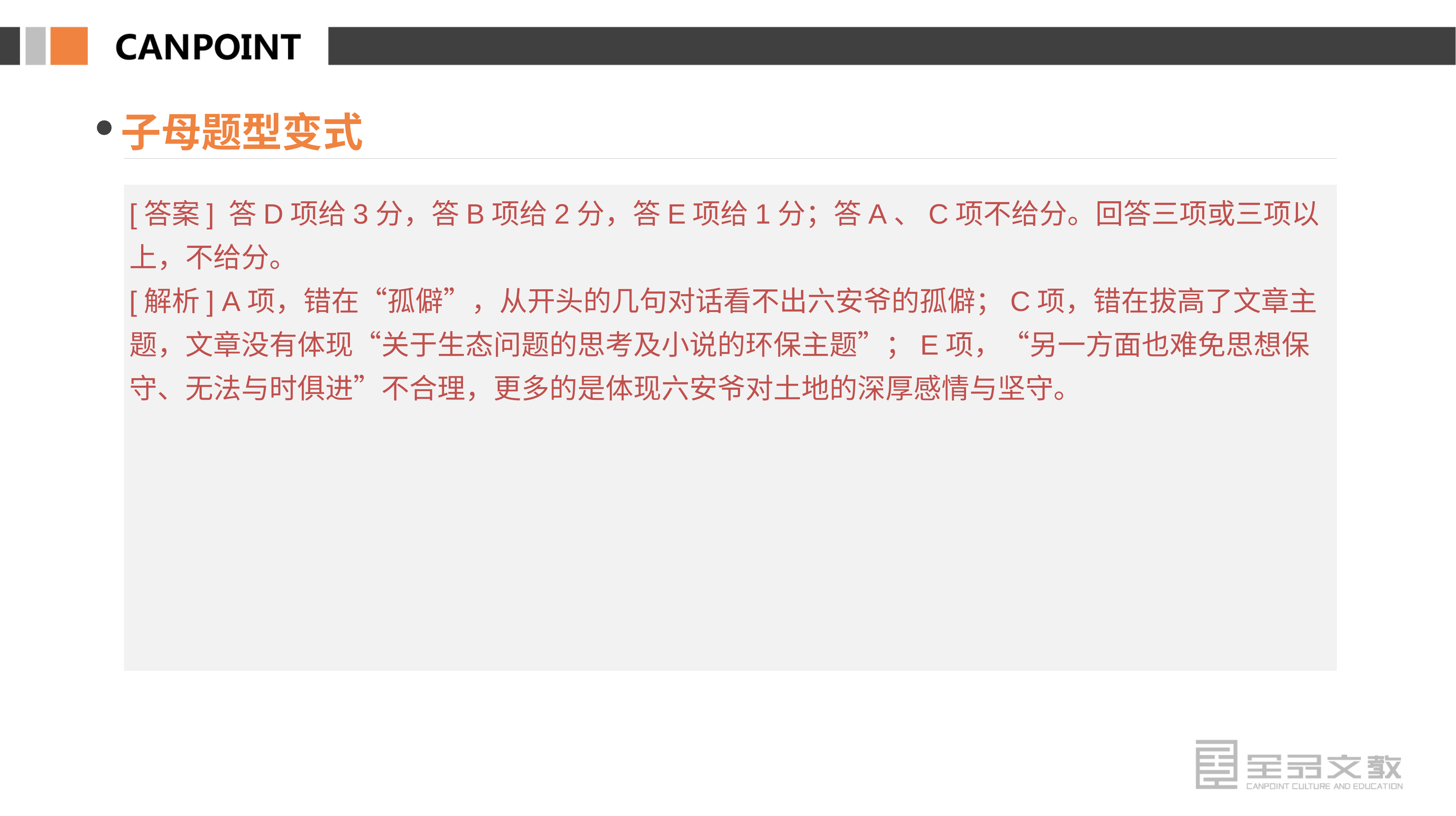

子母题型变式

[答案] 答D项给3分，答B项给2分，答E项给1分；答A、C项不给分。回答三项或三项以上，不给分。
[解析] A项，错在“孤僻”，从开头的几句对话看不出六安爷的孤僻；C项，错在拔高了文章主题，文章没有体现“关于生态问题的思考及小说的环保主题”；E项，“另一方面也难免思想保守、无法与时俱进”不合理，更多的是体现六安爷对土地的深厚感情与坚守。